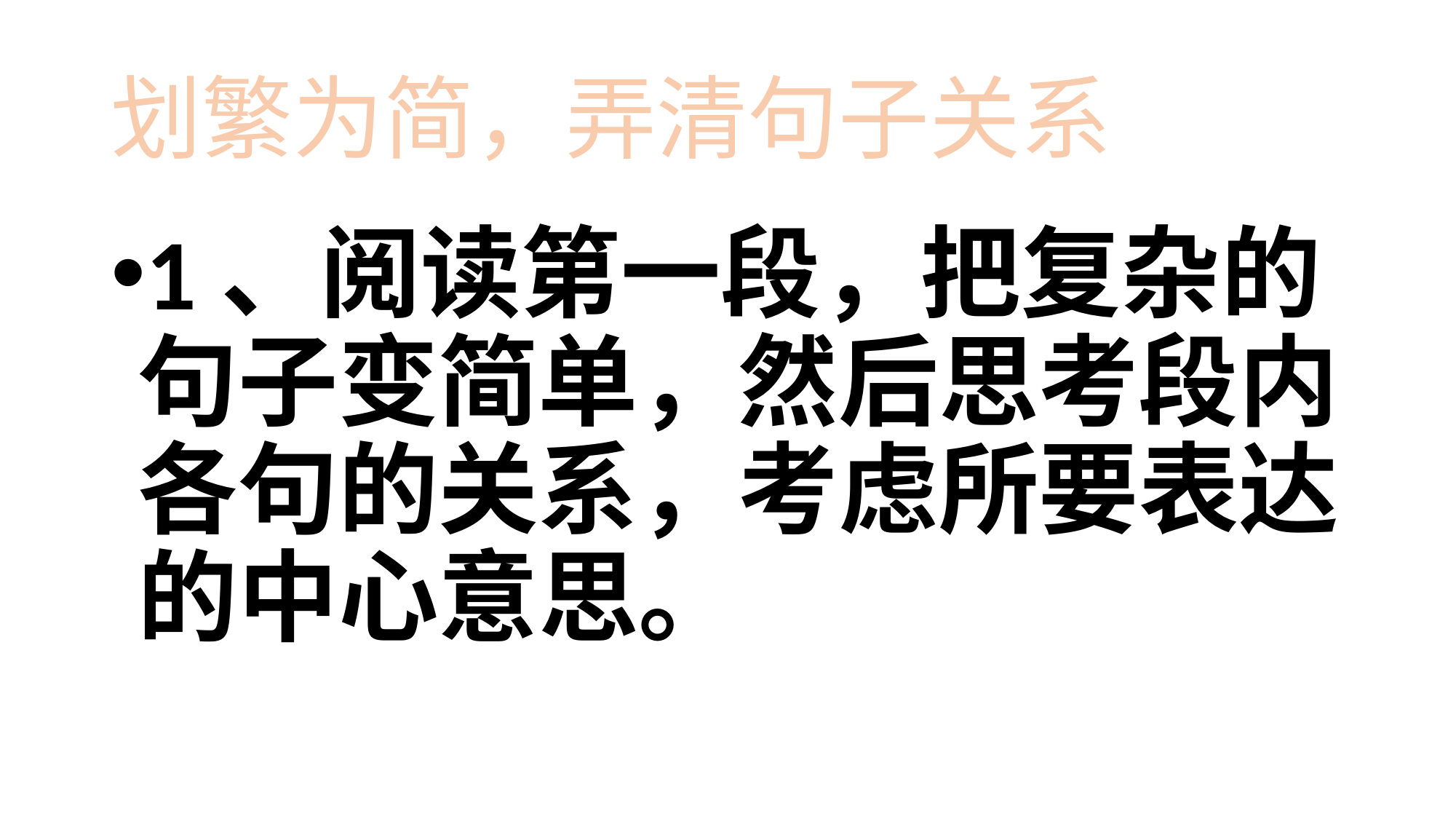

# 划繁为简，弄清句子关系
1、阅读第一段，把复杂的句子变简单，然后思考段内各句的关系，考虑所要表达的中心意思。